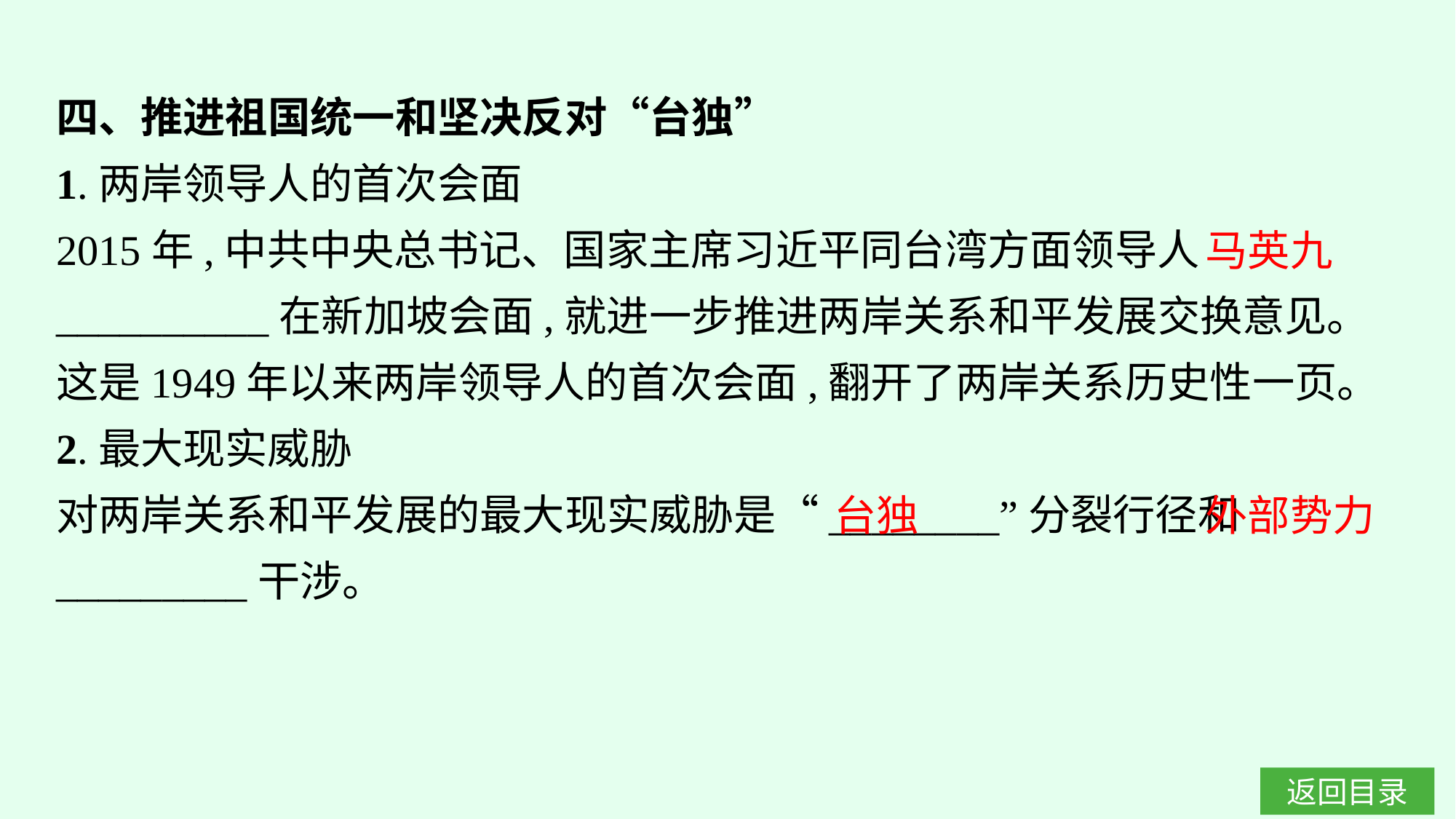

四、推进祖国统一和坚决反对“台独”
1.两岸领导人的首次会面
2015年,中共中央总书记、国家主席习近平同台湾方面领导人__________在新加坡会面,就进一步推进两岸关系和平发展交换意见。这是1949年以来两岸领导人的首次会面,翻开了两岸关系历史性一页。
2.最大现实威胁
对两岸关系和平发展的最大现实威胁是“________”分裂行径和_________干涉。
马英九
台独
外部势力